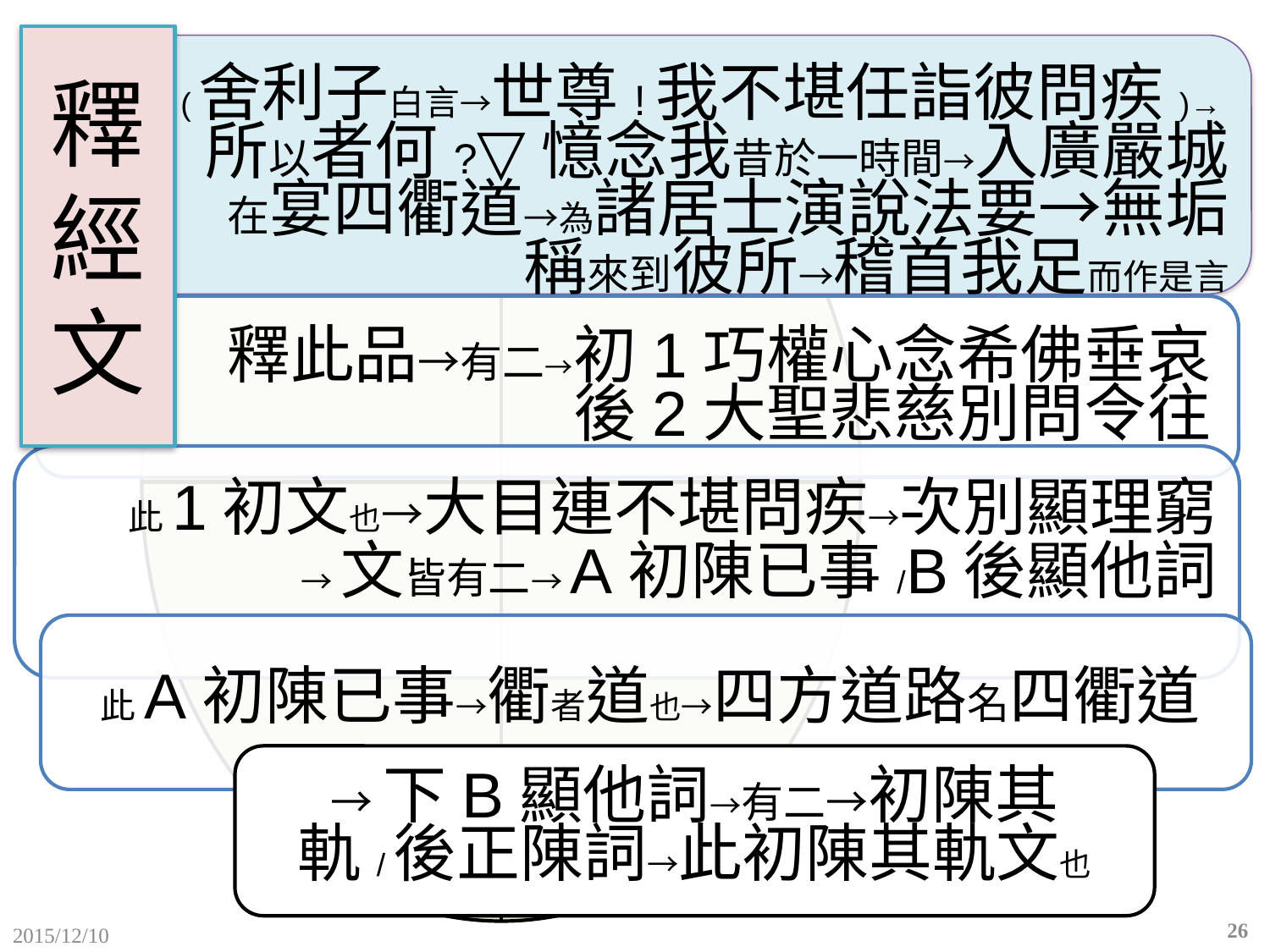

# 釋 經 文
(舍利子白言→世尊!我不堪任詣彼問疾)→所以者何?▽憶念我昔於一時間→入廣嚴城在宴四衢道→為諸居士演說法要→無垢稱來到彼所→稽首我足而作是言
釋此品→有二→初1巧權心念希佛垂哀
後2大聖悲慈別問令往
此1初文也→大目連不堪問疾→次別顯理窮
→文皆有二→A初陳已事/B後顯他詞
此A初陳已事→衢者道也→四方道路名四衢道
→下B顯他詞→有二→初陳其軌/後正陳詞→此初陳其軌文也
26
2015/12/10